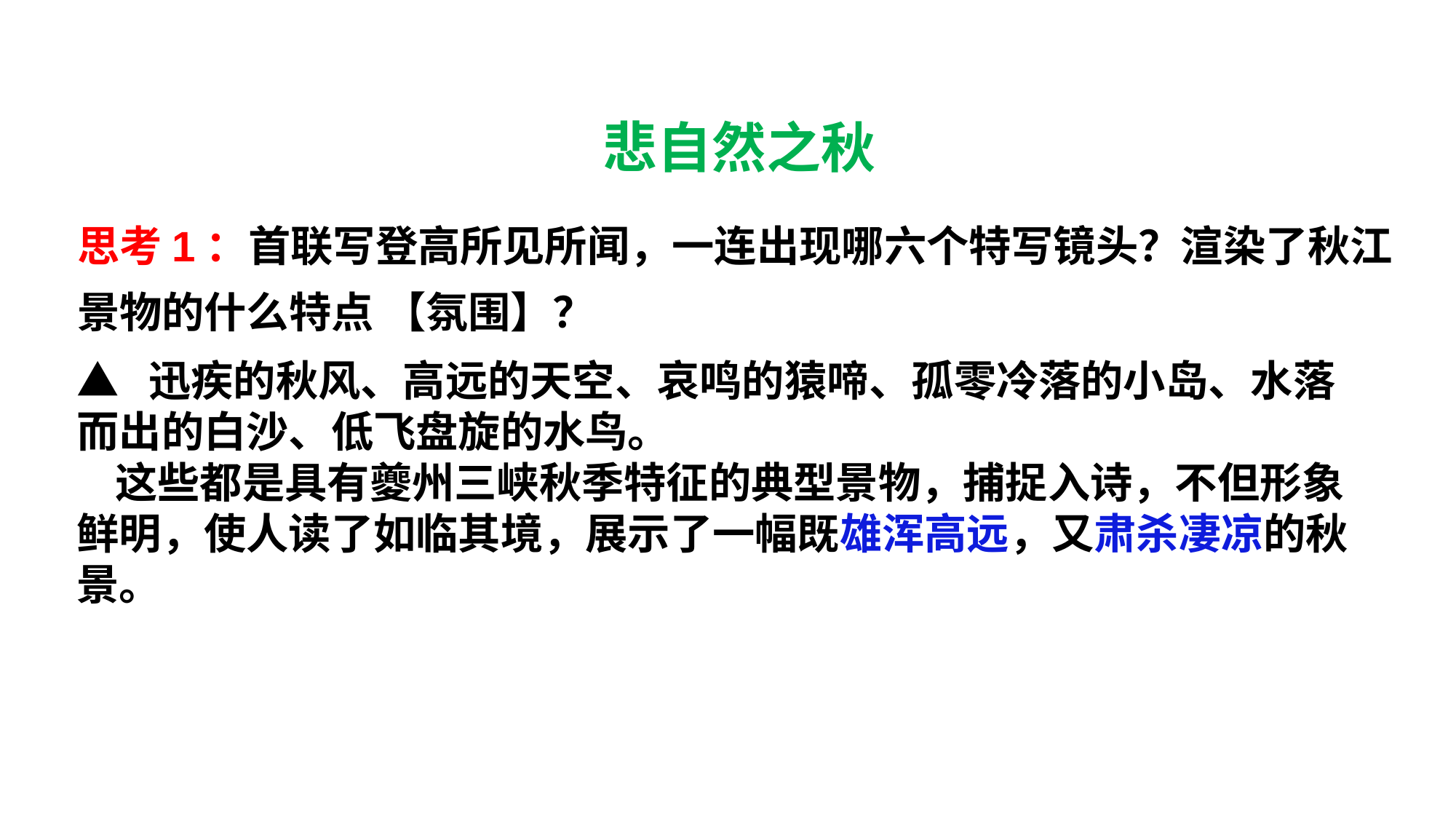

悲自然之秋
思考1：首联写登高所见所闻，一连出现哪六个特写镜头？渲染了秋江景物的什么特点 【氛围】？
▲  迅疾的秋风、高远的天空、哀鸣的猿啼、孤零冷落的小岛、水落而出的白沙、低飞盘旋的水鸟。
    这些都是具有夔州三峡秋季特征的典型景物，捕捉入诗，不但形象鲜明，使人读了如临其境，展示了一幅既雄浑高远，又肃杀凄凉的秋景。